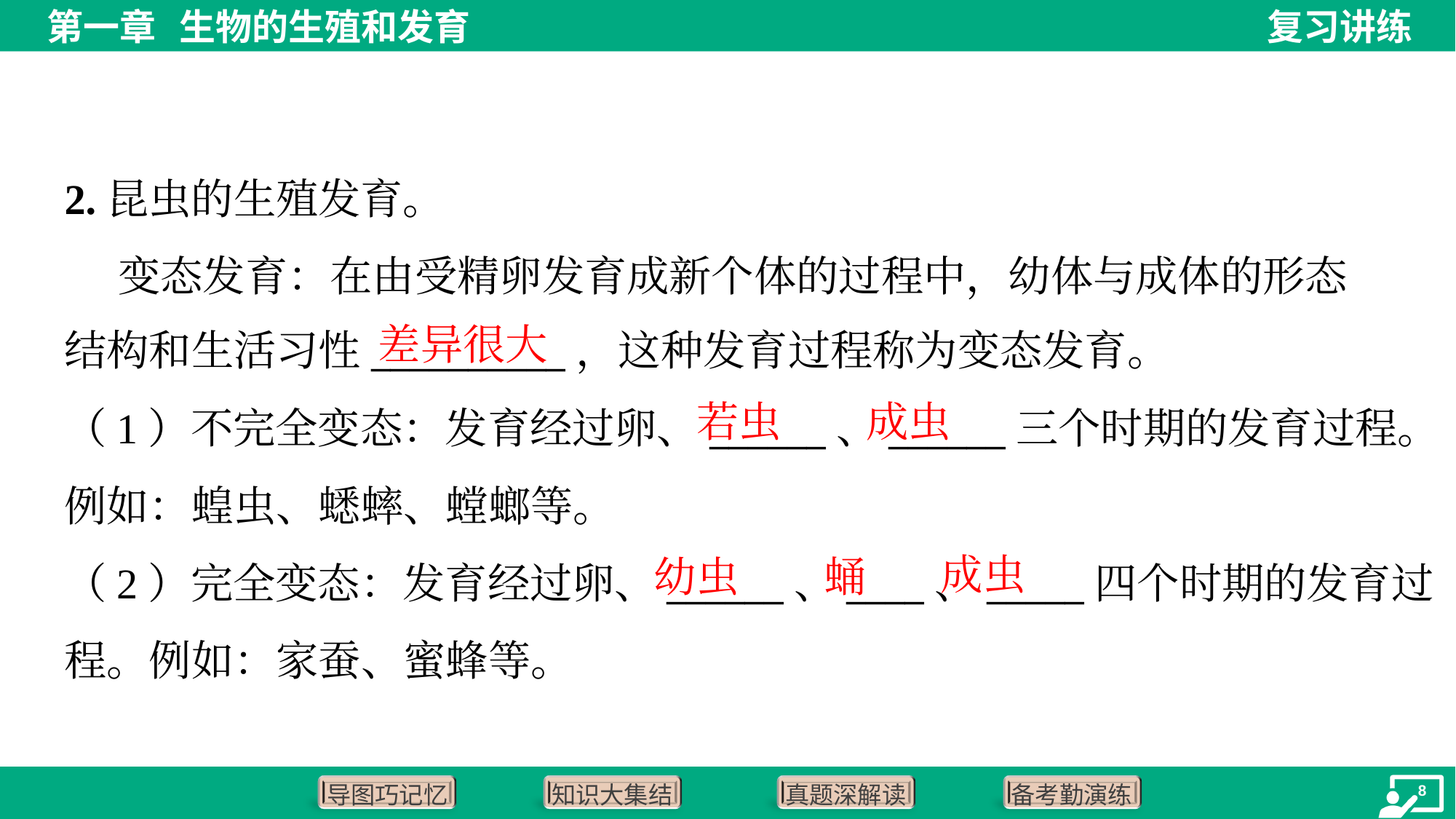

2.昆虫的生殖发育。
    变态发育：在由受精卵发育成新个体的过程中，幼体与成体的形态
结构和生活习性__________，这种发育过程称为变态发育。
差异很大
若虫
成虫
（1）不完全变态：发育经过卵、______、______三个时期的发育过程。
例如：蝗虫、蟋蟀、螳螂等。
（2）完全变态：发育经过卵、______、____、_____四个时期的发育过
程。例如：家蚕、蜜蜂等。
成虫

幼虫
蛹